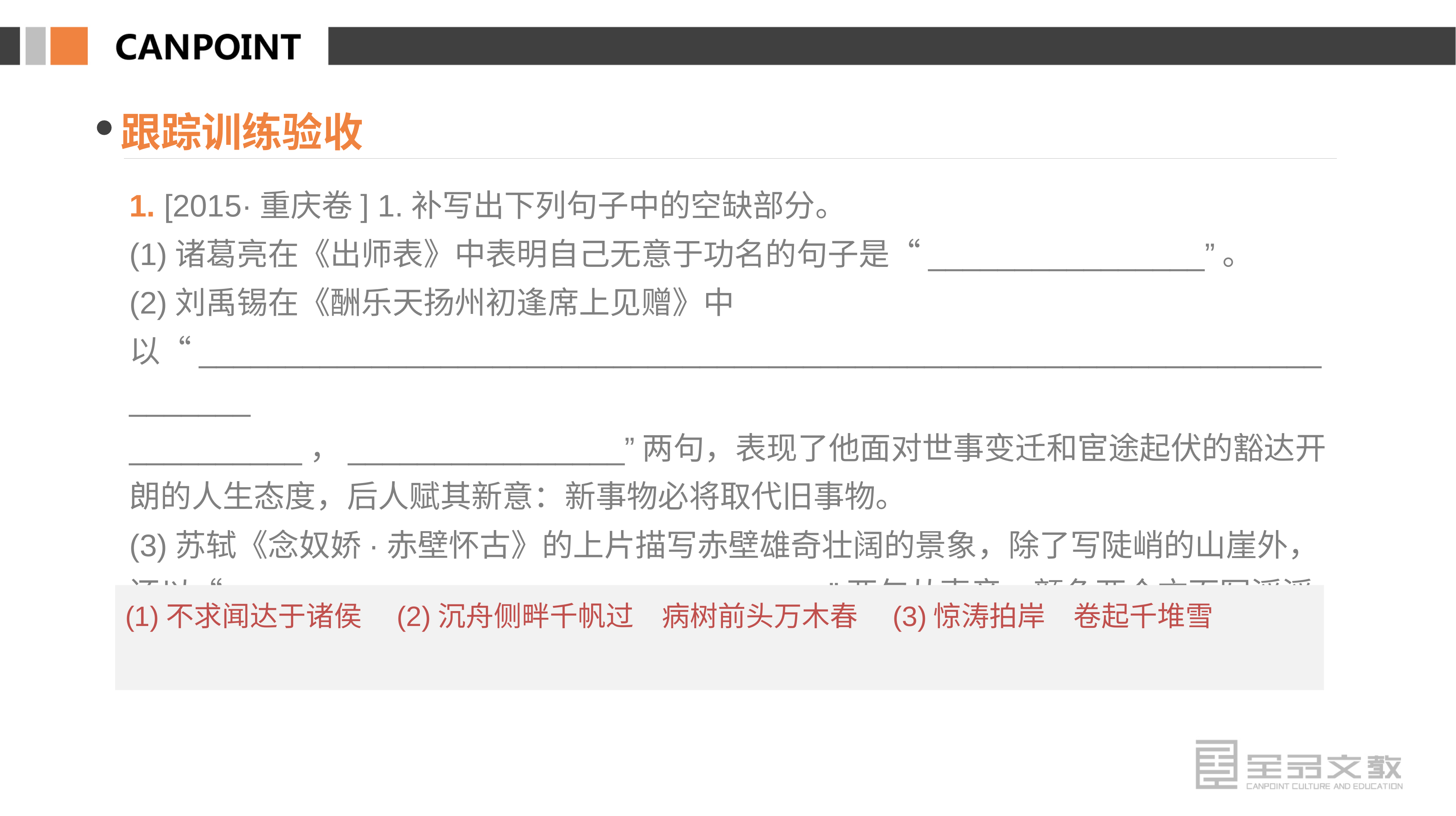

跟踪训练验收

1. [2015·重庆卷] 1.补写出下列句子中的空缺部分。
(1)诸葛亮在《出师表》中表明自己无意于功名的句子是“________________”。
(2)刘禹锡在《酬乐天扬州初逢席上见赠》中以“________________________________________________________________________
__________，________________”两句，表现了他面对世事变迁和宦途起伏的豁达开朗的人生态度，后人赋其新意：新事物必将取代旧事物。
(3)苏轼《念奴娇·赤壁怀古》的上片描写赤壁雄奇壮阔的景象，除了写陡峭的山崖外，还以“________________，________________”两句从声音、颜色两个方面写滔滔的江流。

(1)不求闻达于诸侯　(2)沉舟侧畔千帆过　病树前头万木春　(3)惊涛拍岸　卷起千堆雪